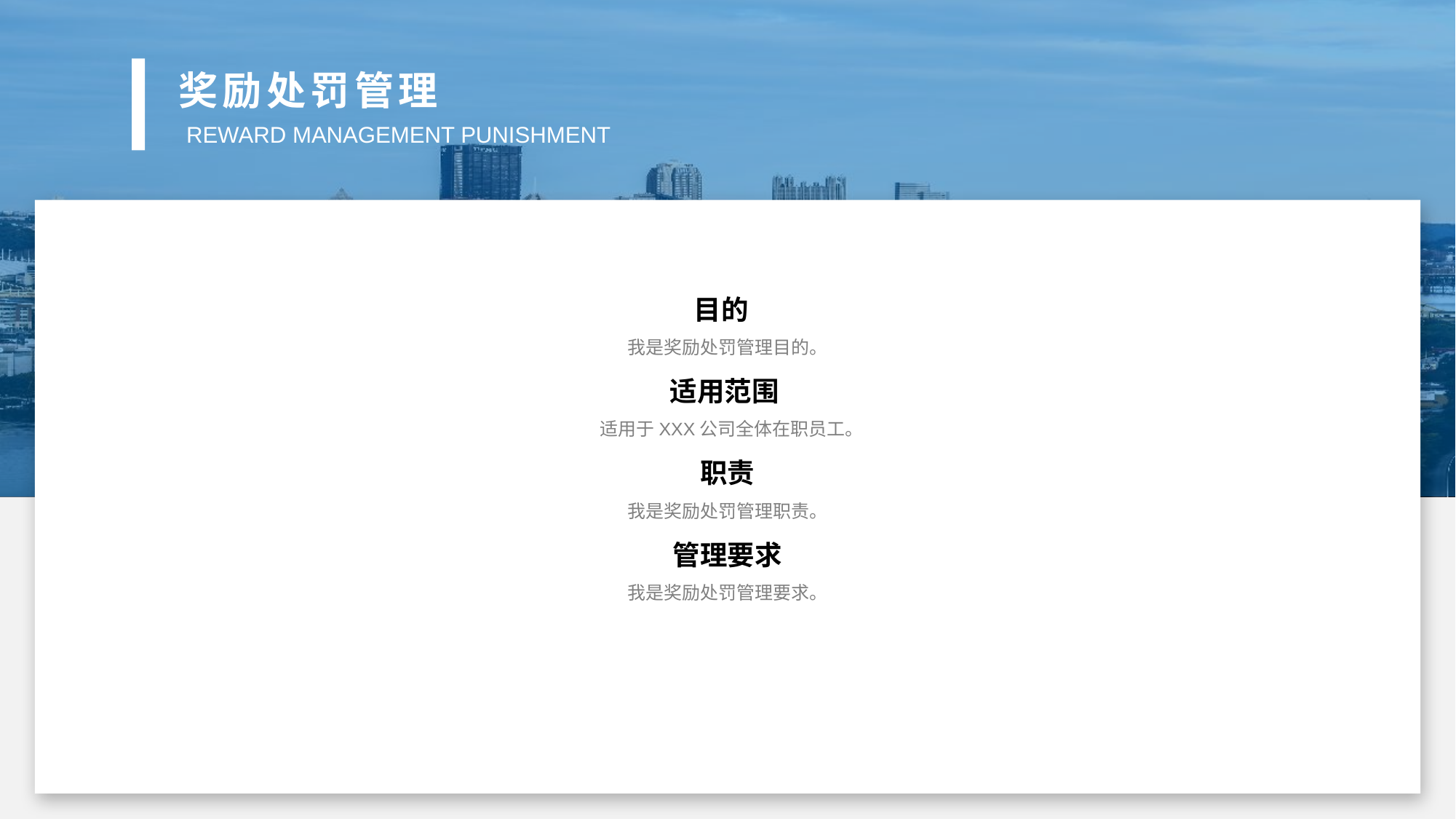

奖励处罚管理
REWARD MANAGEMENT PUNISHMENT

目的
我是奖励处罚管理目的。
适用范围
 适用于XXX公司全体在职员工。
职责
我是奖励处罚管理职责。
管理要求
我是奖励处罚管理要求。